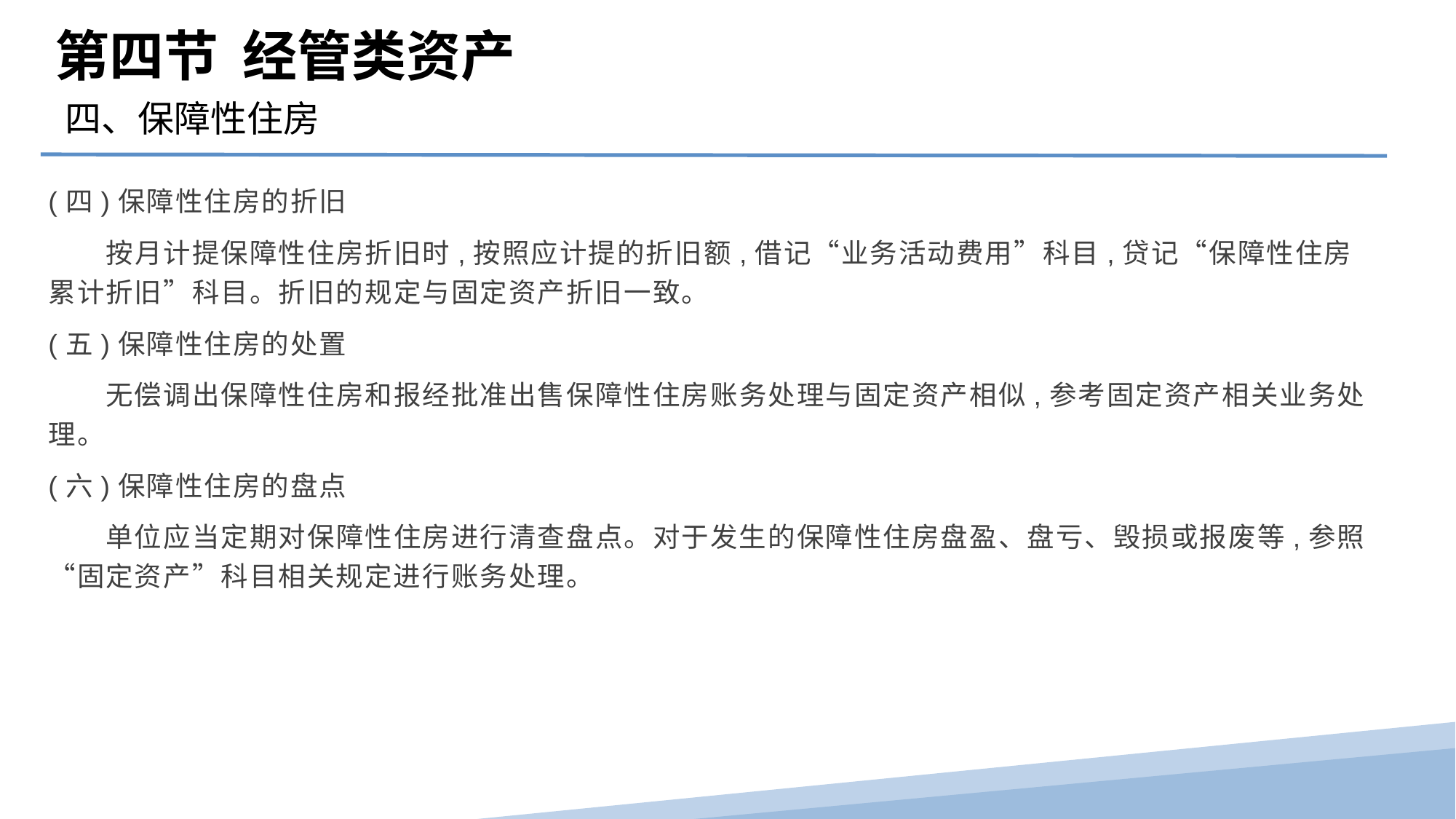

第四节  经管类资产
四、保障性住房
(四)保障性住房的折旧
　　按月计提保障性住房折旧时,按照应计提的折旧额,借记“业务活动费用”科目,贷记“保障性住房累计折旧”科目。折旧的规定与固定资产折旧一致。
(五)保障性住房的处置
　　无偿调出保障性住房和报经批准出售保障性住房账务处理与固定资产相似,参考固定资产相关业务处理。
(六)保障性住房的盘点
　　单位应当定期对保障性住房进行清查盘点。对于发生的保障性住房盘盈、盘亏、毁损或报废等,参照“固定资产”科目相关规定进行账务处理。